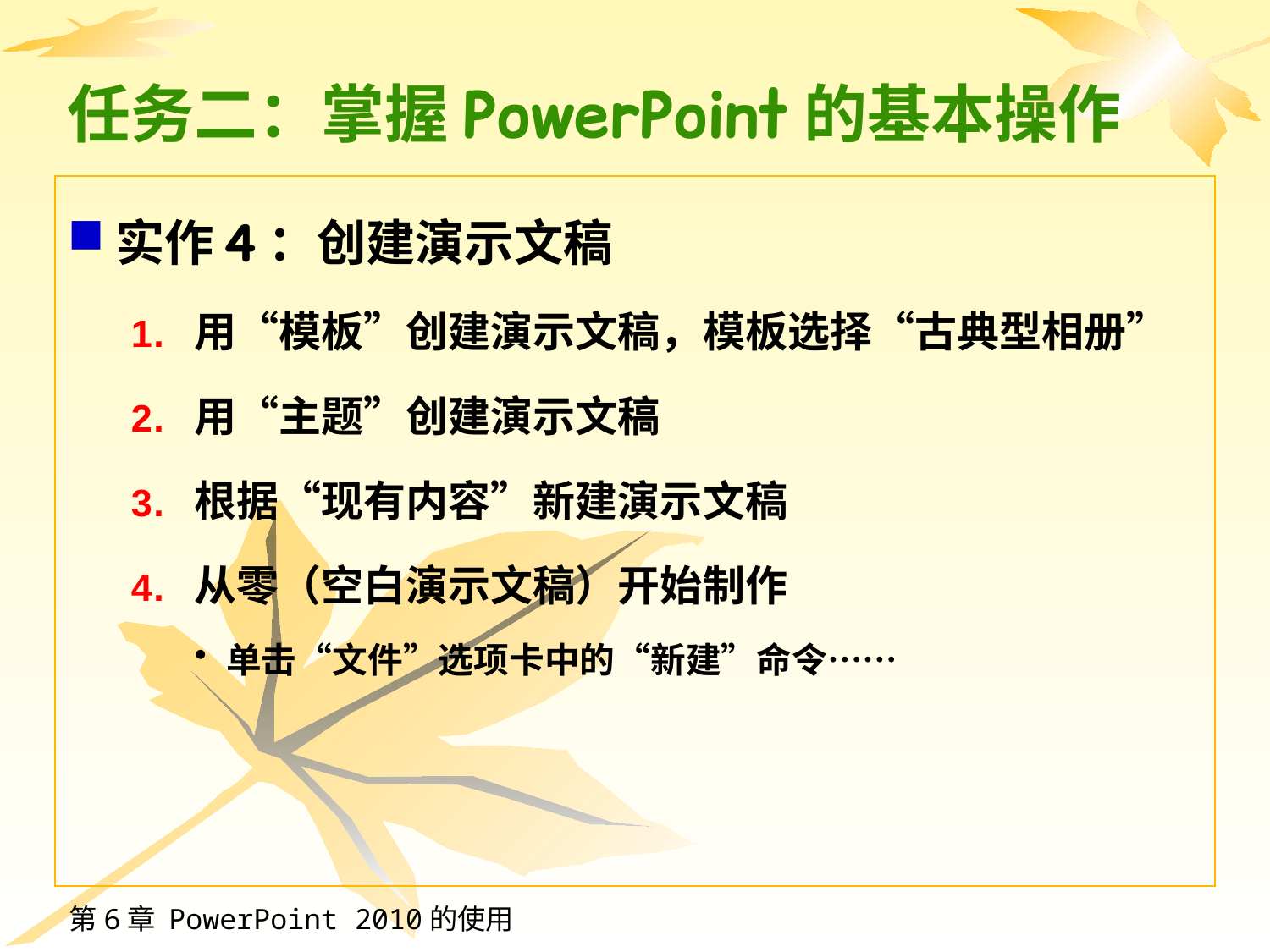

# 任务二：掌握PowerPoint的基本操作
实作4：创建演示文稿
用“模板”创建演示文稿，模板选择“古典型相册”
用“主题”创建演示文稿
根据“现有内容”新建演示文稿
从零（空白演示文稿）开始制作
单击“文件”选项卡中的“新建”命令……